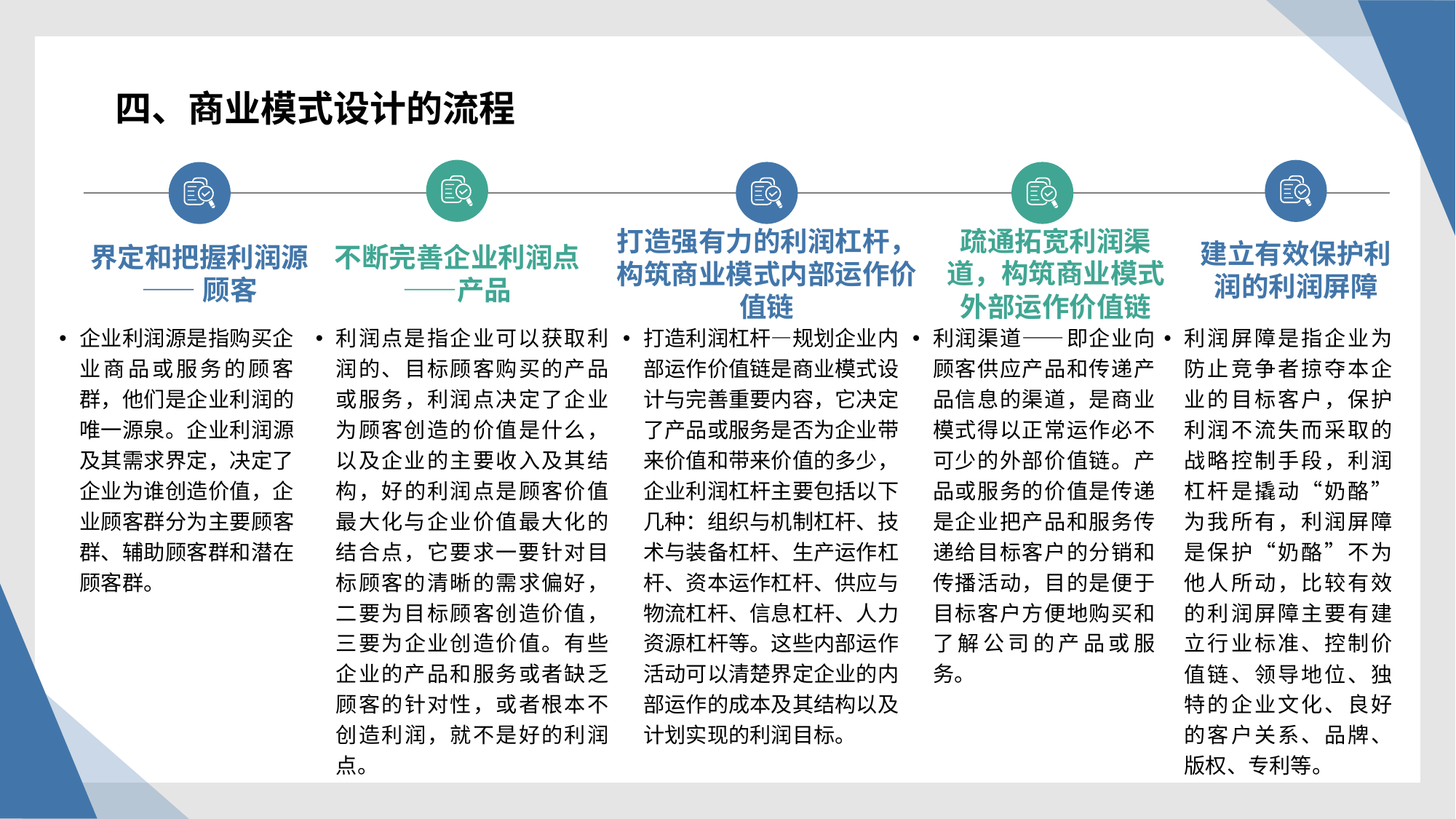

四、商业模式设计的流程

建立有效保护利润的利润屏障
疏通拓宽利润渠道，构筑商业模式外部运作价值链
界定和把握利润源
——顾客
不断完善企业利润点——产品
打造强有力的利润杠杆，构筑商业模式内部运作价值链
企业利润源是指购买企业商品或服务的顾客群，他们是企业利润的唯一源泉。企业利润源及其需求界定，决定了企业为谁创造价值，企业顾客群分为主要顾客群、辅助顾客群和潜在顾客群。
利润点是指企业可以获取利润的、目标顾客购买的产品或服务，利润点决定了企业为顾客创造的价值是什么，以及企业的主要收入及其结构，好的利润点是顾客价值最大化与企业价值最大化的结合点，它要求一要针对目标顾客的清晰的需求偏好，二要为目标顾客创造价值，三要为企业创造价值。有些企业的产品和服务或者缺乏顾客的针对性，或者根本不创造利润，就不是好的利润点。
打造利润杠杆—规划企业内部运作价值链是商业模式设计与完善重要内容，它决定了产品或服务是否为企业带来价值和带来价值的多少，企业利润杠杆主要包括以下几种：组织与机制杠杆、技术与装备杠杆、生产运作杠杆、资本运作杠杆、供应与物流杠杆、信息杠杆、人力资源杠杆等。这些内部运作活动可以清楚界定企业的内部运作的成本及其结构以及计划实现的利润目标。
利润渠道——即企业向顾客供应产品和传递产品信息的渠道，是商业模式得以正常运作必不可少的外部价值链。产品或服务的价值是传递是企业把产品和服务传递给目标客户的分销和传播活动，目的是便于目标客户方便地购买和了解公司的产品或服务。
利润屏障是指企业为防止竞争者掠夺本企业的目标客户，保护利润不流失而采取的战略控制手段，利润杠杆是撬动“奶酪”为我所有，利润屏障是保护“奶酪”不为他人所动，比较有效的利润屏障主要有建立行业标准、控制价值链、领导地位、独特的企业文化、良好的客户关系、品牌、版权、专利等。